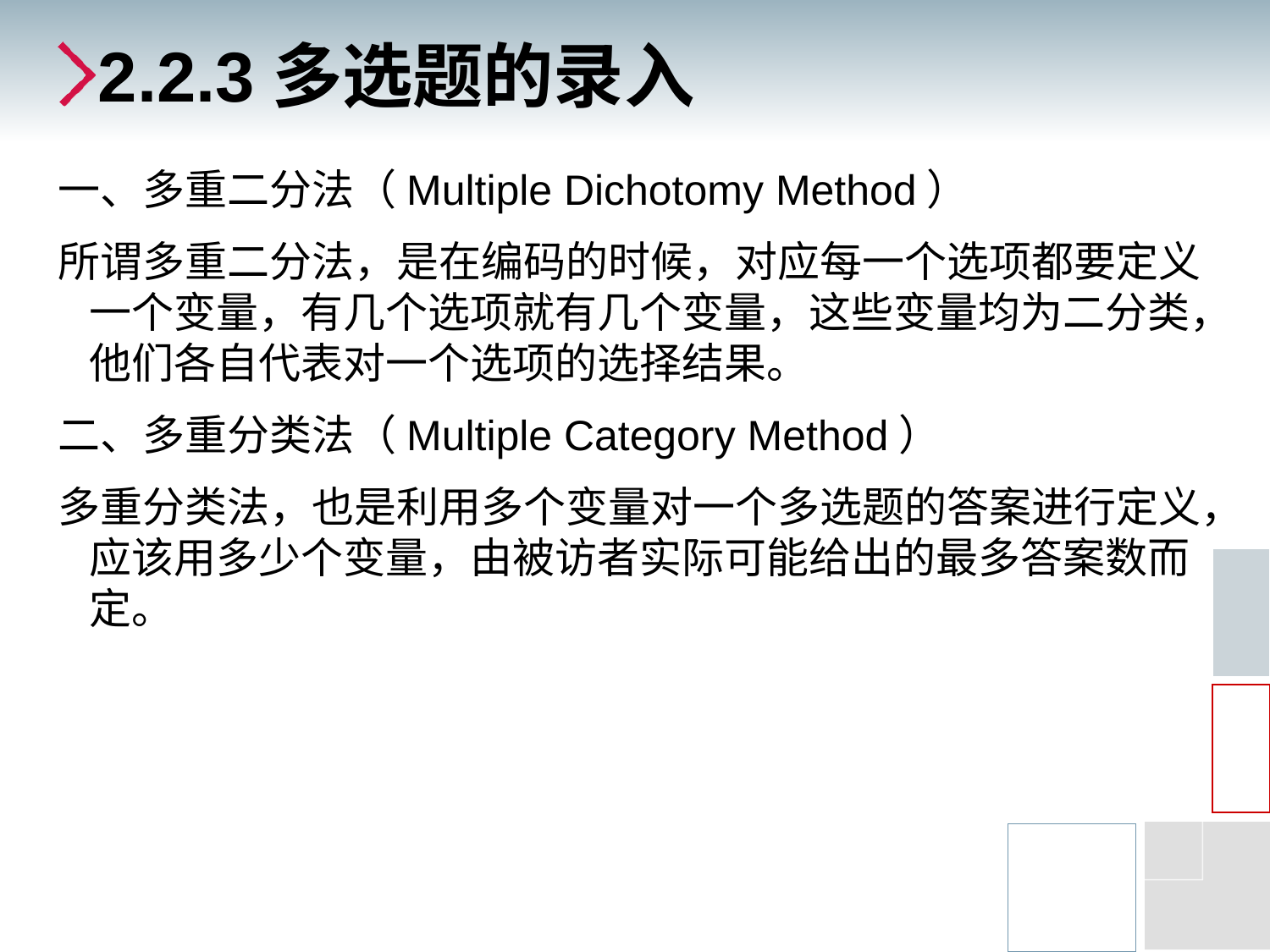

# 2.2.3多选题的录入
一、多重二分法（Multiple Dichotomy Method）
所谓多重二分法，是在编码的时候，对应每一个选项都要定义一个变量，有几个选项就有几个变量，这些变量均为二分类，他们各自代表对一个选项的选择结果。
二、多重分类法（Multiple Category Method）
多重分类法，也是利用多个变量对一个多选题的答案进行定义，应该用多少个变量，由被访者实际可能给出的最多答案数而定。